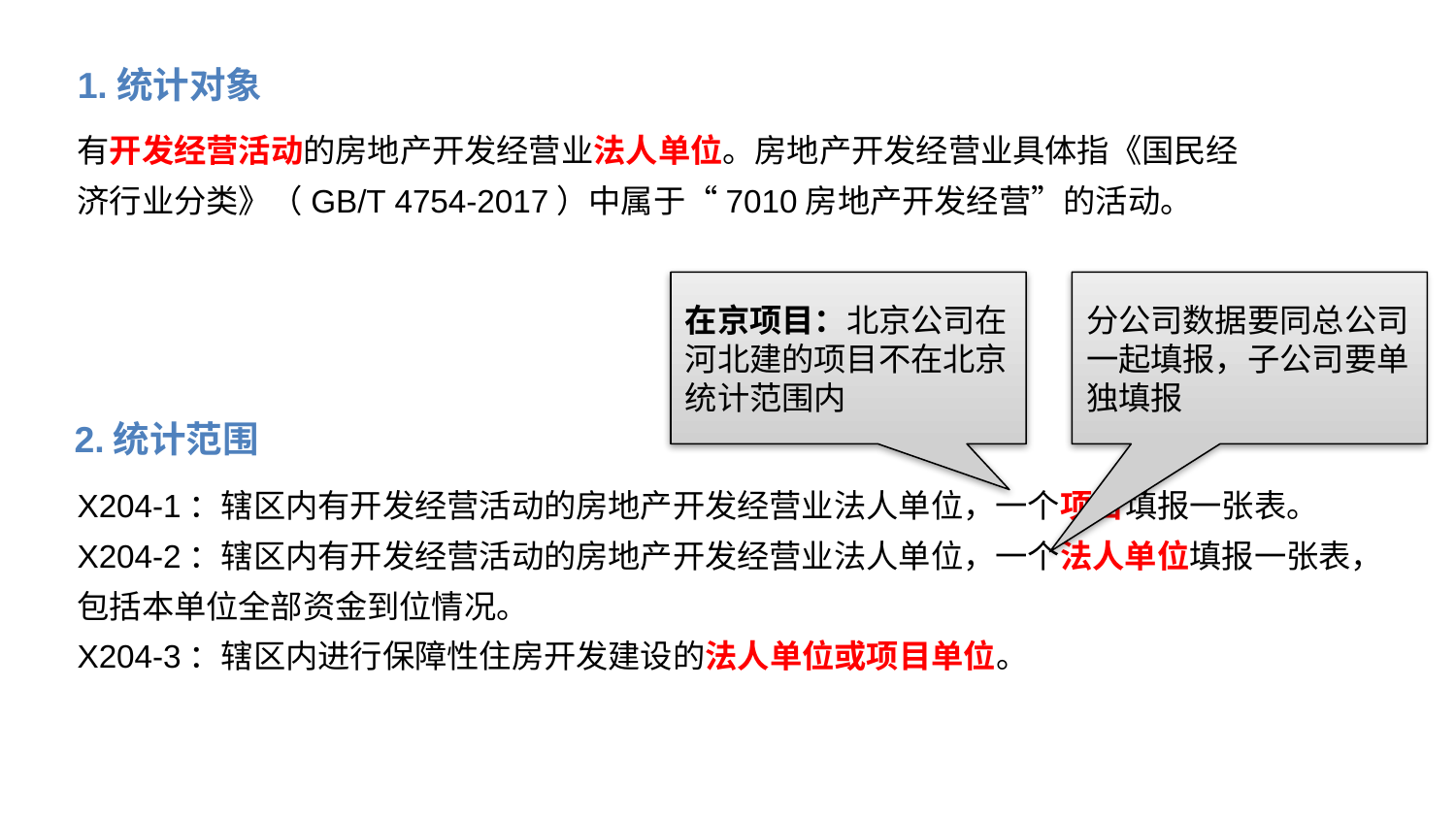

1.统计对象
有开发经营活动的房地产开发经营业法人单位。房地产开发经营业具体指《国民经济行业分类》（GB/T 4754-2017）中属于“7010房地产开发经营”的活动。
在京项目：北京公司在河北建的项目不在北京统计范围内
分公司数据要同总公司一起填报，子公司要单独填报
2.统计范围
X204-1：辖区内有开发经营活动的房地产开发经营业法人单位，一个项目填报一张表。
X204-2：辖区内有开发经营活动的房地产开发经营业法人单位，一个法人单位填报一张表，包括本单位全部资金到位情况。
X204-3：辖区内进行保障性住房开发建设的法人单位或项目单位。